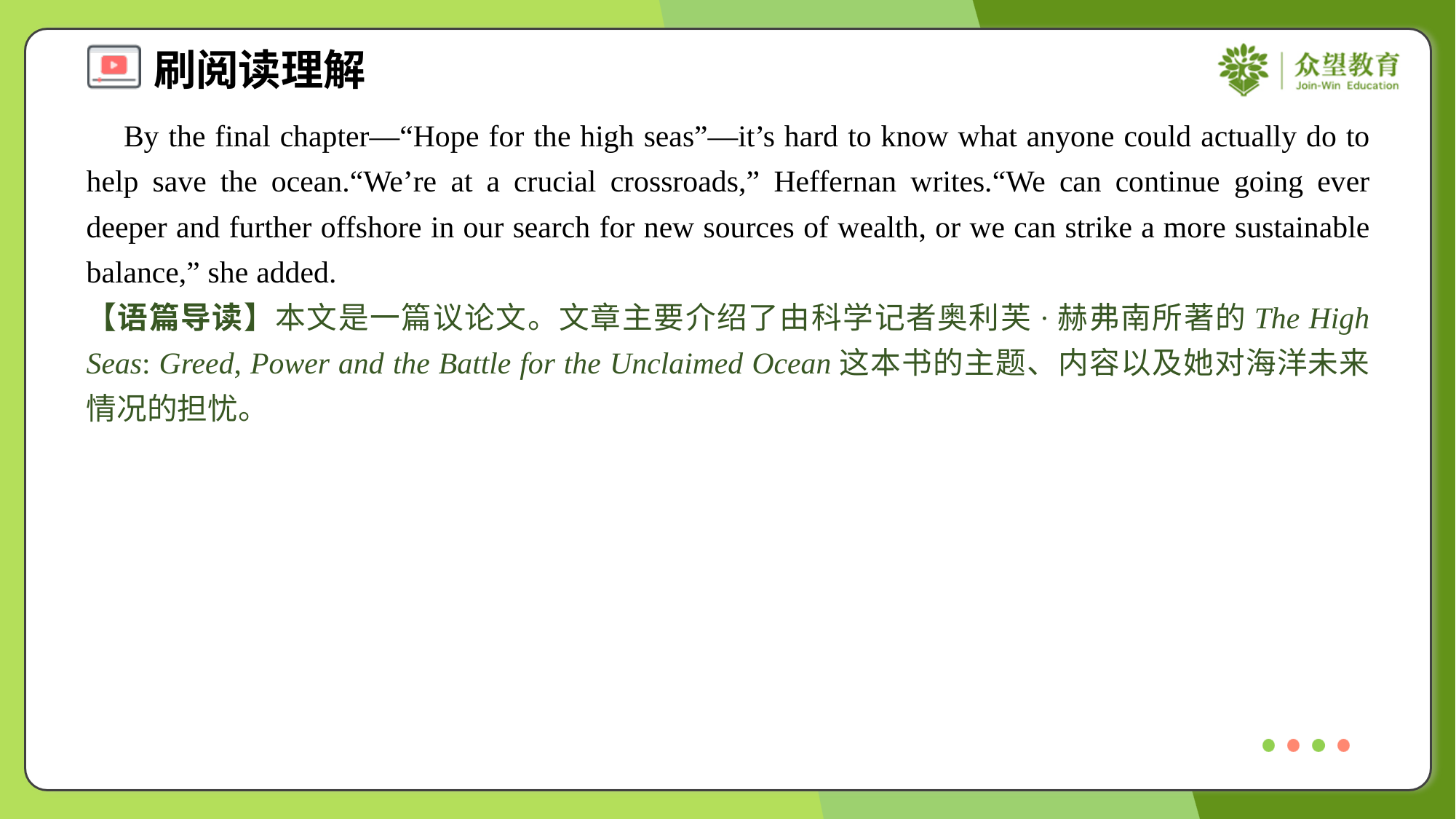

By the final chapter—“Hope for the high seas”—it’s hard to know what anyone could actually do to help save the ocean.“We’re at a crucial crossroads,” Heffernan writes.“We can continue going ever deeper and further offshore in our search for new sources of wealth, or we can strike a more sustainable balance,” she added.
【语篇导读】本文是一篇议论文。文章主要介绍了由科学记者奥利芙·赫弗南所著的The High Seas: Greed, Power and the Battle for the Unclaimed Ocean这本书的主题、内容以及她对海洋未来情况的担忧。